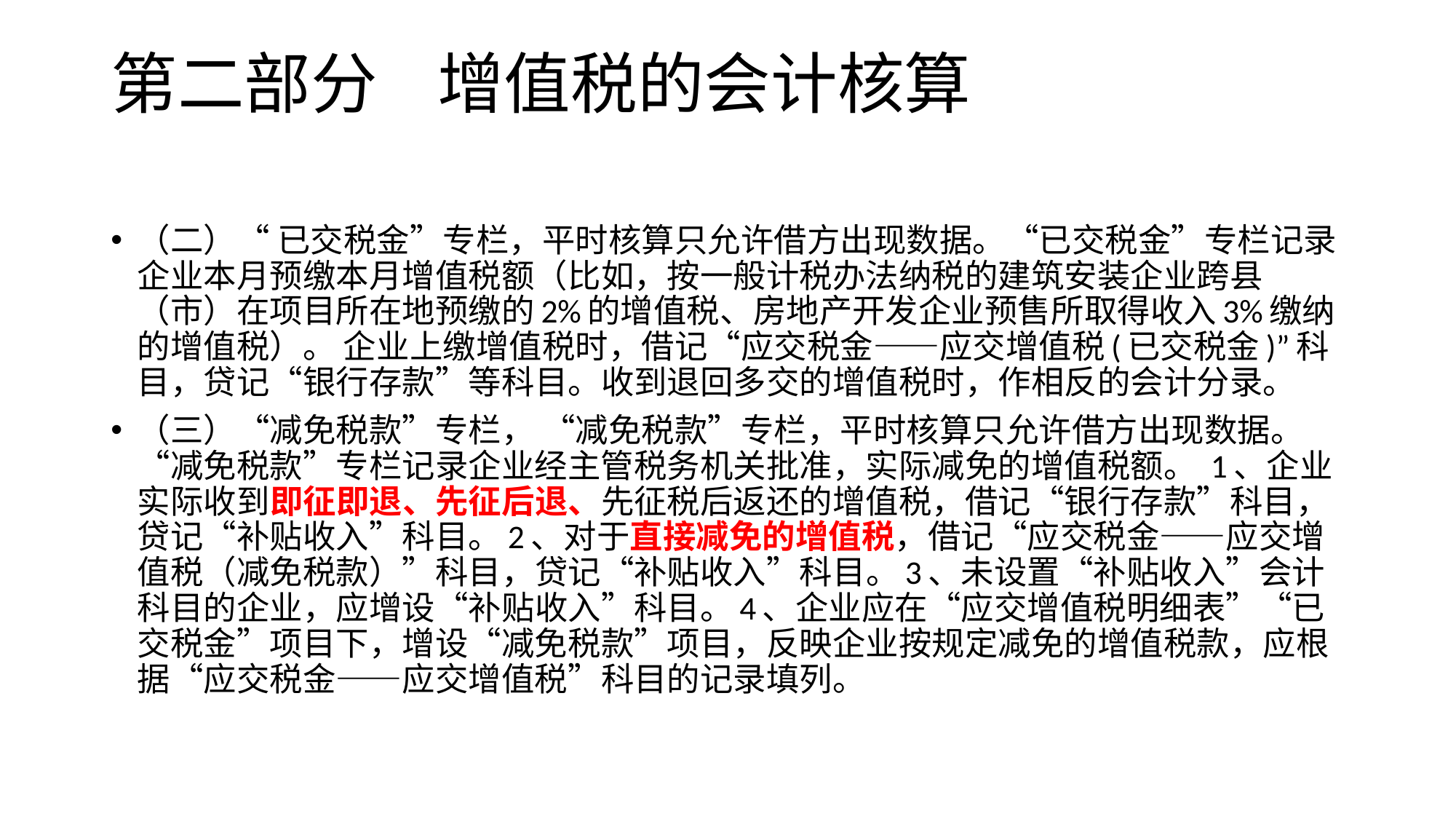

# 第二部分    增值税的会计核算

（二）“ 已交税金”专栏，平时核算只允许借方出现数据。“已交税金”专栏记录企业本月预缴本月增值税额（比如，按一般计税办法纳税的建筑安装企业跨县（市）在项目所在地预缴的2%的增值税、房地产开发企业预售所取得收入3%缴纳的增值税）。 企业上缴增值税时，借记“应交税金——应交增值税(已交税金)”科目，贷记“银行存款”等科目。收到退回多交的增值税时，作相反的会计分录。
（三）“减免税款”专栏， “减免税款”专栏，平时核算只允许借方出现数据。“减免税款”专栏记录企业经主管税务机关批准，实际减免的增值税额。 1、企业实际收到即征即退、先征后退、先征税后返还的增值税，借记“银行存款”科目，贷记“补贴收入”科目。2、对于直接减免的增值税，借记“应交税金——应交增值税（减免税款）”科目，贷记“补贴收入”科目。3、未设置“补贴收入”会计科目的企业，应增设“补贴收入”科目。4、企业应在“应交增值税明细表”“已交税金”项目下，增设“减免税款”项目，反映企业按规定减免的增值税款，应根据“应交税金——应交增值税”科目的记录填列。